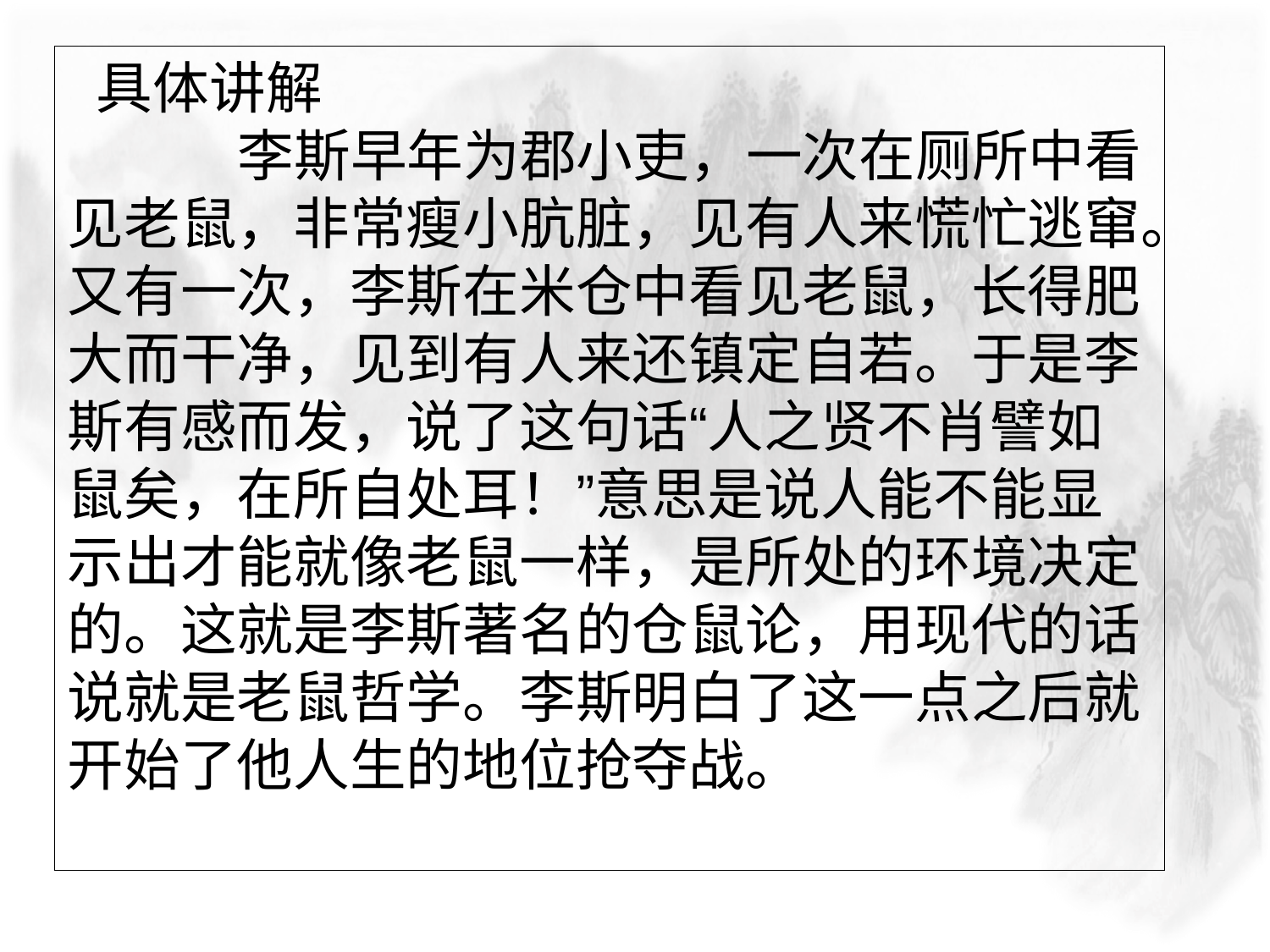

具体讲解
          李斯早年为郡小吏，一次在厕所中看见老鼠，非常瘦小肮脏，见有人来慌忙逃窜。又有一次，李斯在米仓中看见老鼠，长得肥大而干净，见到有人来还镇定自若。于是李斯有感而发，说了这句话“人之贤不肖譬如鼠矣，在所自处耳！”意思是说人能不能显示出才能就像老鼠一样，是所处的环境决定的。这就是李斯著名的仓鼠论，用现代的话说就是老鼠哲学。李斯明白了这一点之后就
开始了他人生的地位抢夺战。